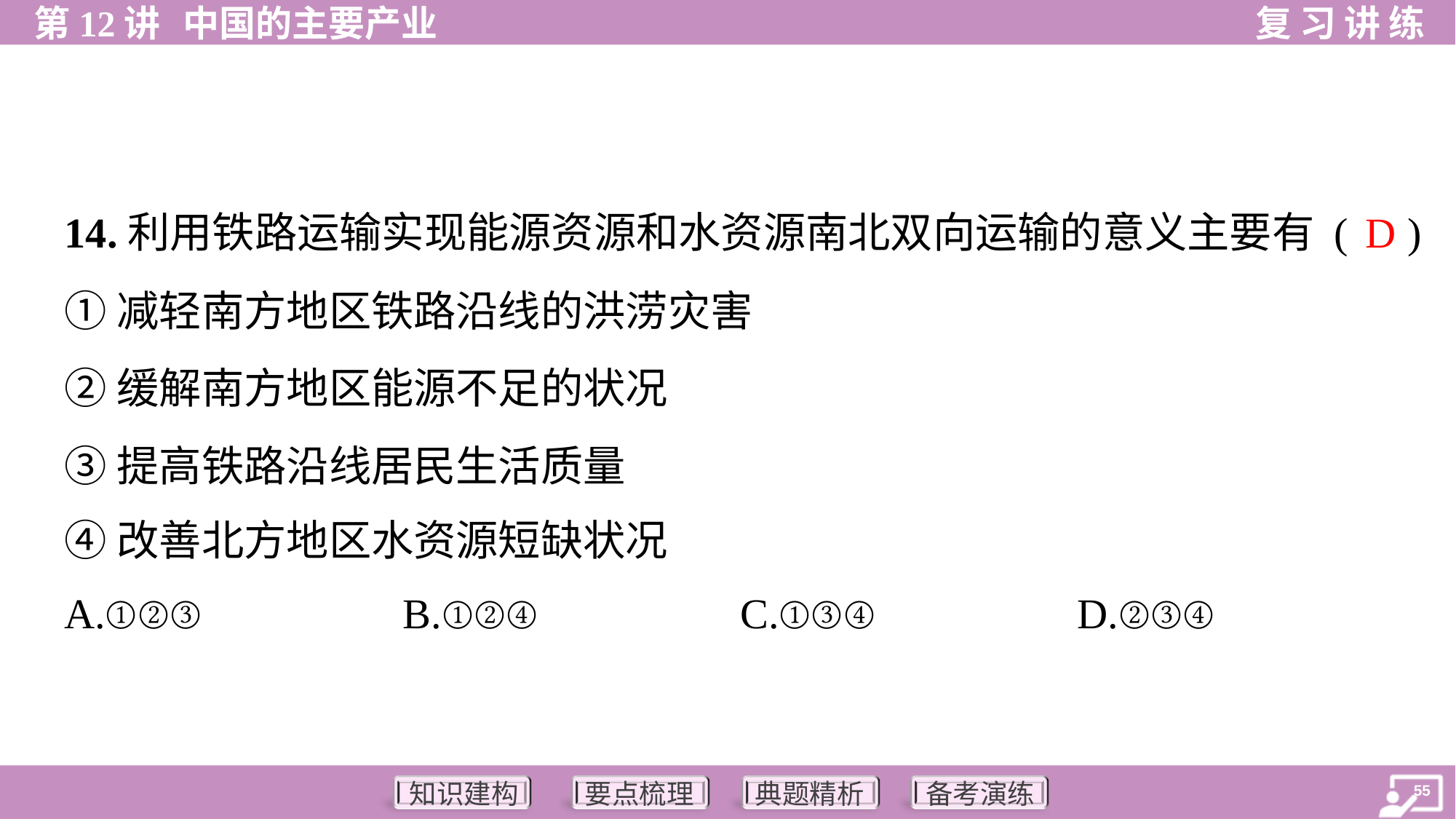

D
14.利用铁路运输实现能源资源和水资源南北双向运输的意义主要有 (     )
①减轻南方地区铁路沿线的洪涝灾害
②缓解南方地区能源不足的状况
③提高铁路沿线居民生活质量
④改善北方地区水资源短缺状况
A.①②③	B.①②④	C.①③④	D.②③④